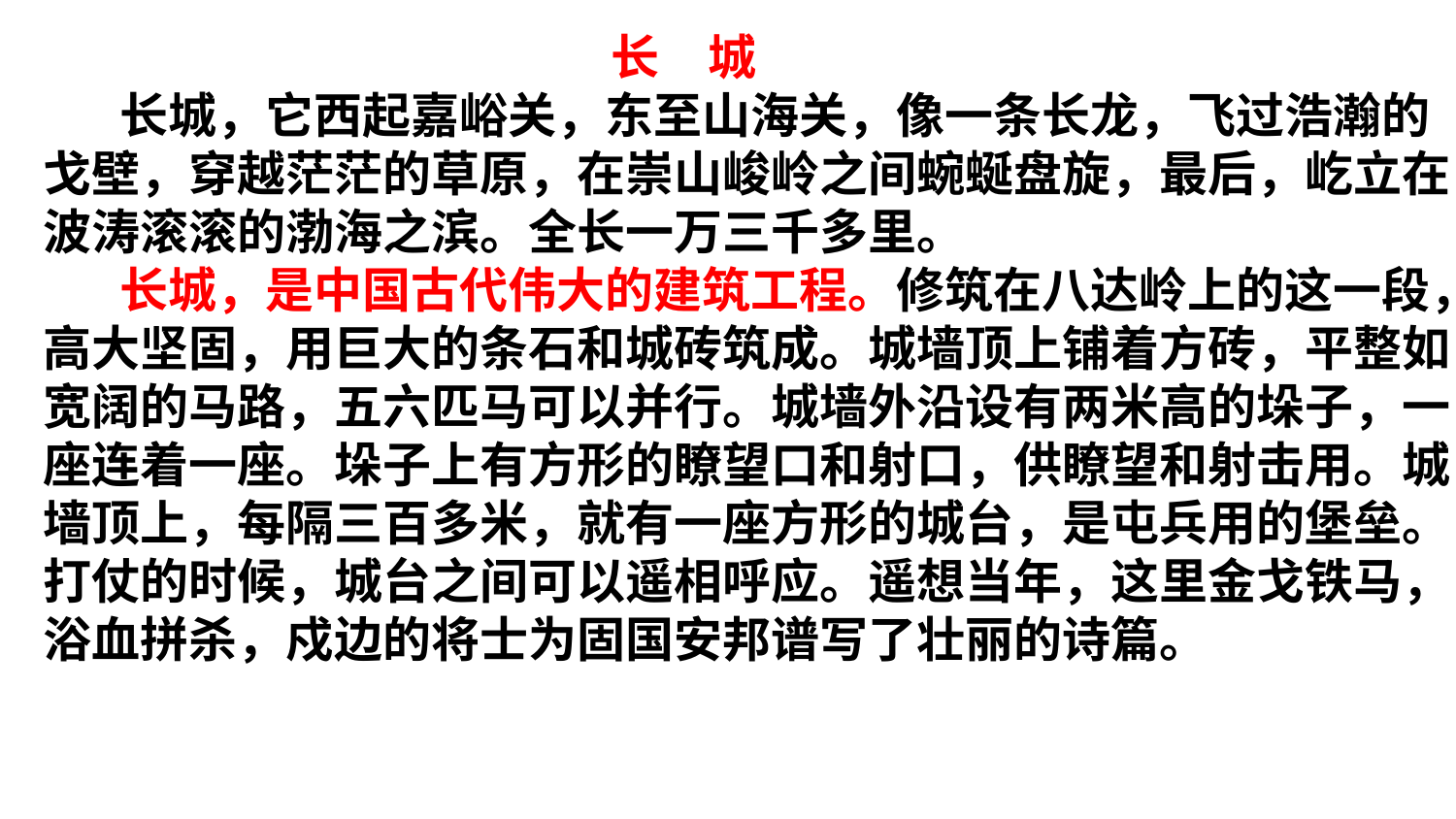

长　城
      长城，它西起嘉峪关，东至山海关，像一条长龙，飞过浩瀚的戈壁，穿越茫茫的草原，在崇山峻岭之间蜿蜒盘旋，最后，屹立在波涛滚滚的渤海之滨。全长一万三千多里。
      长城，是中国古代伟大的建筑工程。修筑在八达岭上的这一段，高大坚固，用巨大的条石和城砖筑成。城墙顶上铺着方砖，平整如宽阔的马路，五六匹马可以并行。城墙外沿设有两米高的垛子，一座连着一座。垛子上有方形的瞭望口和射口，供瞭望和射击用。城墙顶上，每隔三百多米，就有一座方形的城台，是屯兵用的堡垒。打仗的时候，城台之间可以遥相呼应。遥想当年，这里金戈铁马，浴血拼杀，戍边的将士为固国安邦谱写了壮丽的诗篇。